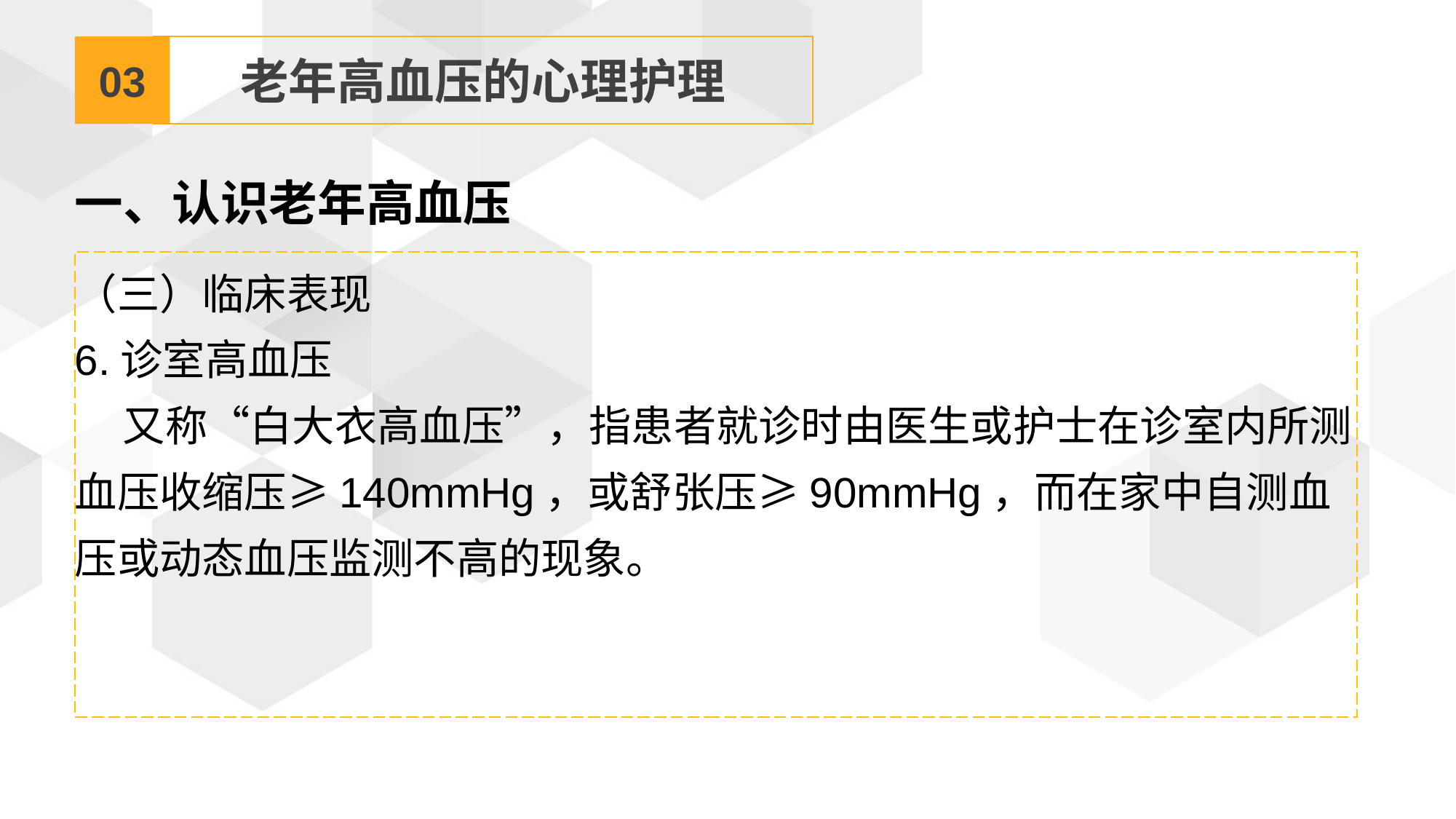

03
老年高血压的心理护理
一、认识老年高血压
（三）临床表现
6.诊室高血压
    又称“白大衣高血压”，指患者就诊时由医生或护士在诊室内所测血压收缩压≥140mmHg，或舒张压≥90mmHg，而在家中自测血压或动态血压监测不高的现象。